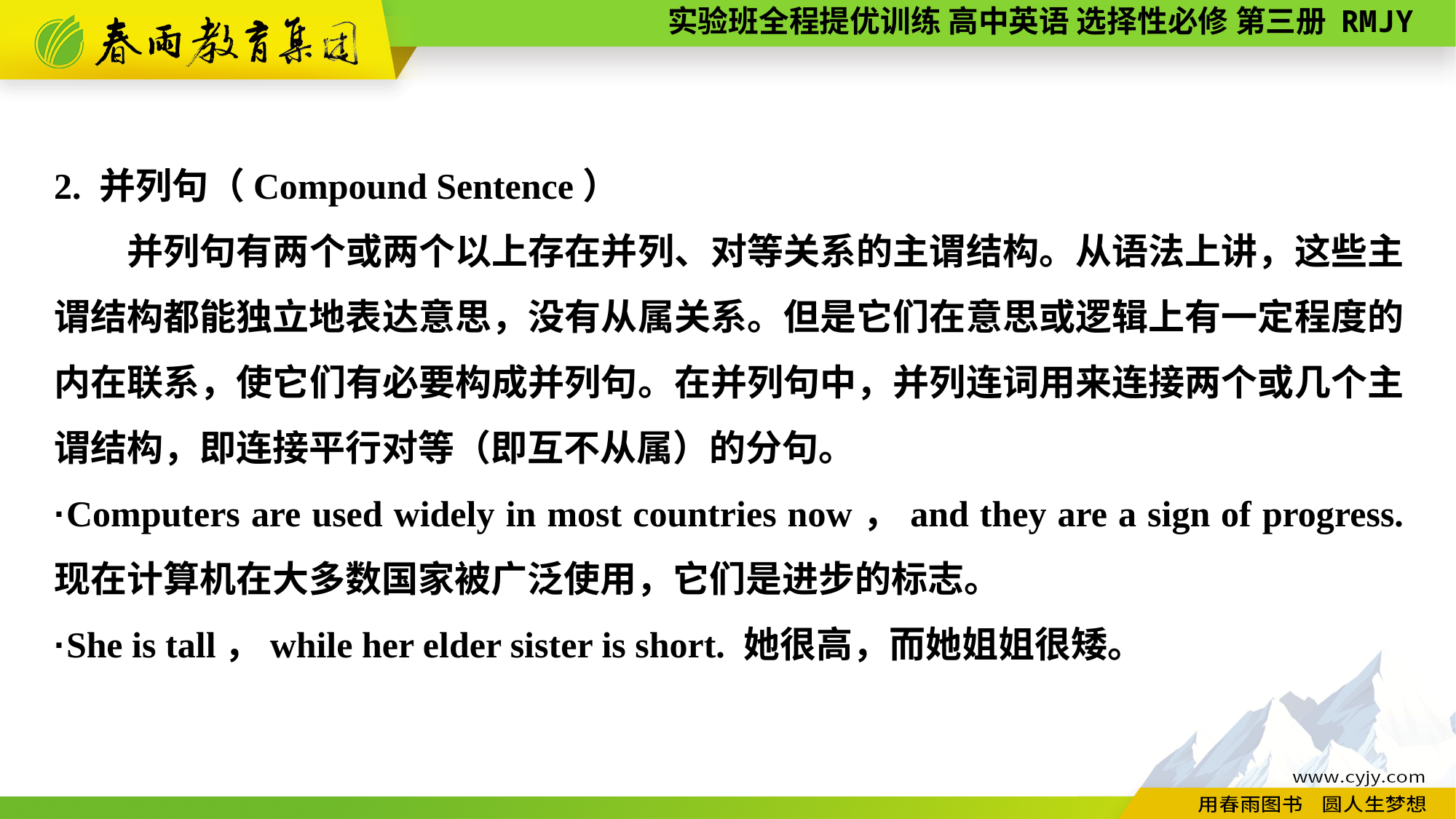

2. 并列句（Compound Sentence）
　　并列句有两个或两个以上存在并列、对等关系的主谓结构。从语法上讲，这些主谓结构都能独立地表达意思，没有从属关系。但是它们在意思或逻辑上有一定程度的内在联系，使它们有必要构成并列句。在并列句中，并列连词用来连接两个或几个主谓结构，即连接平行对等（即互不从属）的分句。
·Computers are used widely in most countries now，and they are a sign of progress. 现在计算机在大多数国家被广泛使用，它们是进步的标志。
·She is tall，while her elder sister is short. 她很高，而她姐姐很矮。